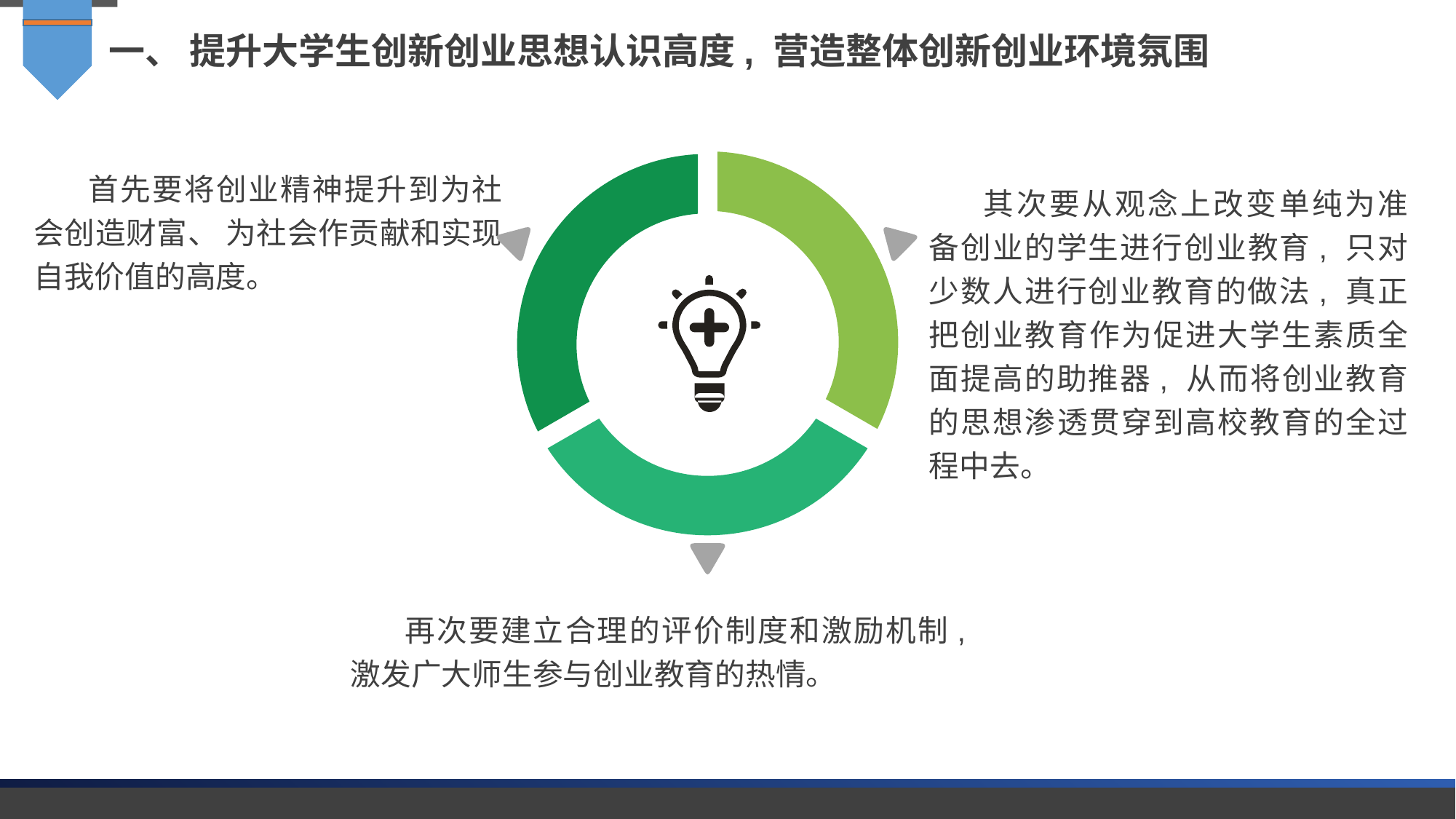

一、 提升大学生创新创业思想认识高度, 营造整体创新创业环境氛围

首先要将创业精神提升到为社会创造财富、 为社会作贡献和实现自我价值的高度。
其次要从观念上改变单纯为准备创业的学生进行创业教育, 只对少数人进行创业教育的做法, 真正把创业教育作为促进大学生素质全面提高的助推器, 从而将创业教育的思想渗透贯穿到高校教育的全过程中去。

再次要建立合理的评价制度和激励机制, 激发广大师生参与创业教育的热情。